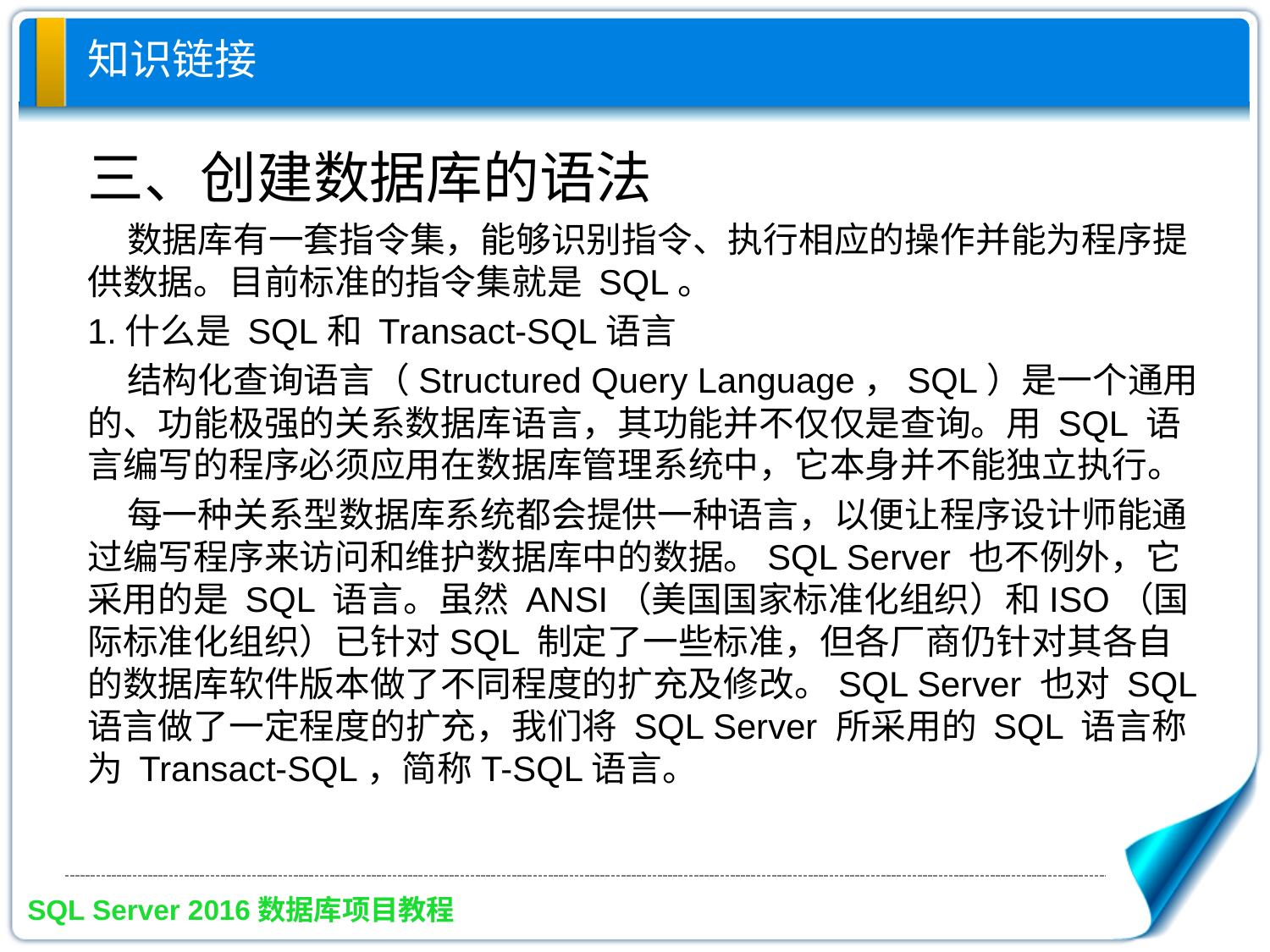

# 知识链接
三、创建数据库的语法
    数据库有一套指令集，能够识别指令、执行相应的操作并能为程序提供数据。目前标准的指令集就是 SQL。
1.什么是 SQL和 Transact-SQL语言
    结构化查询语言（Structured Query Language，SQL）是一个通用的、功能极强的关系数据库语言，其功能并不仅仅是查询。用 SQL 语言编写的程序必须应用在数据库管理系统中，它本身并不能独立执行。
    每一种关系型数据库系统都会提供一种语言，以便让程序设计师能通过编写程序来访问和维护数据库中的数据。SQL Server 也不例外，它采用的是 SQL 语言。虽然 ANSI（美国国家标准化组织）和ISO（国际标准化组织）已针对SQL 制定了一些标准，但各厂商仍针对其各自的数据库软件版本做了不同程度的扩充及修改。SQL Server 也对 SQL语言做了一定程度的扩充，我们将 SQL Server 所采用的 SQL 语言称为 Transact-SQL，简称T-SQL语言。